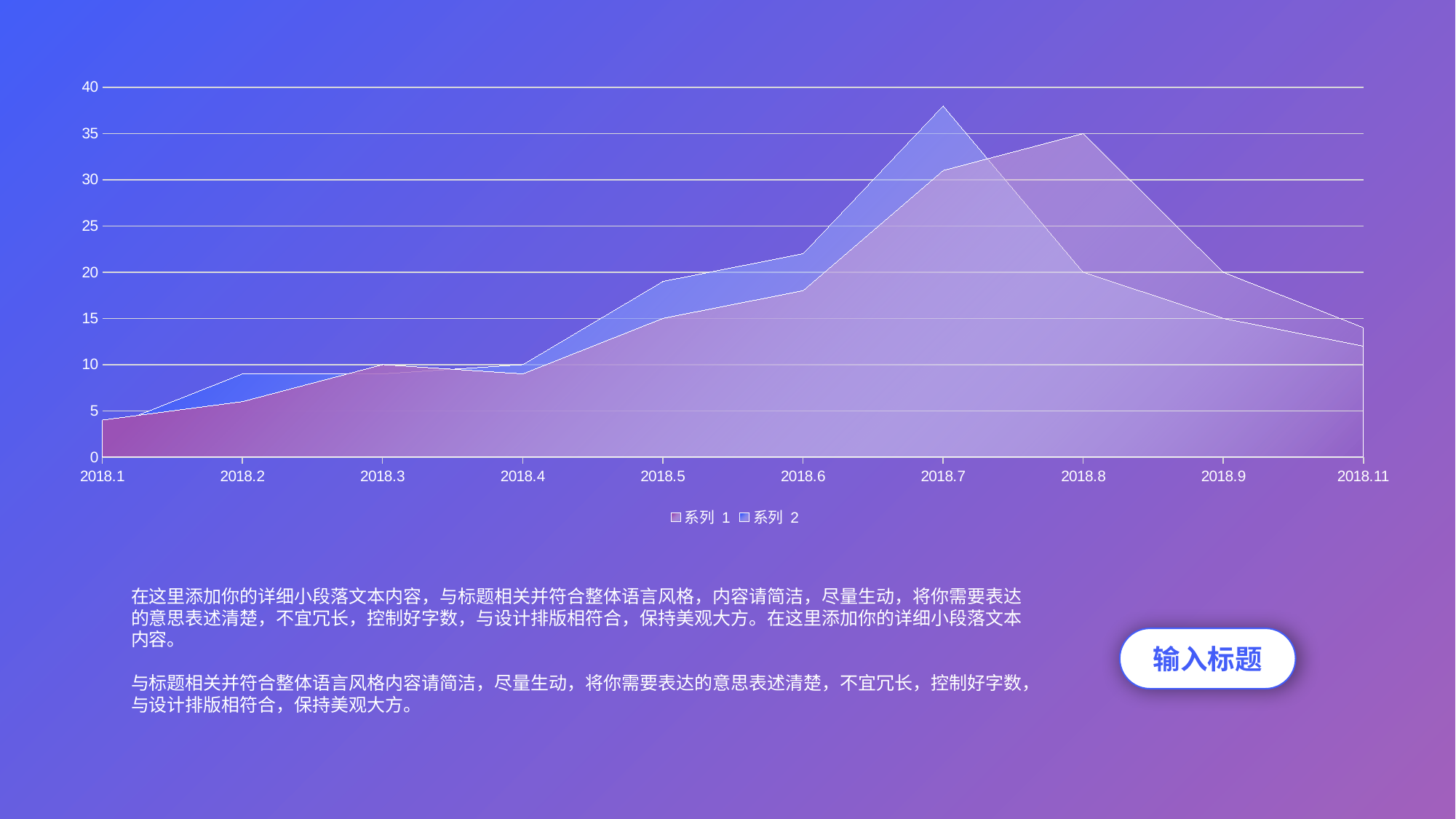

### Chart

| Category | 系列 1 | 系列 2 |
|---|---|---|
| 2018.1 | 4.0 | 3.0 |
| 2018.2 | 6.0 | 9.0 |
| 2018.3 | 10.0 | 9.0 |
| 2018.4 | 9.0 | 10.0 |
| 2018.5 | 15.0 | 19.0 |
| 2018.6 | 18.0 | 22.0 |
| 2018.7 | 31.0 | 38.0 |
| 2018.8 | 35.0 | 20.0 |
| 2018.9 | 20.0 | 15.0 |
| 2018.11 | 14.0 | 12.0 |
在这里添加你的详细小段落文本内容，与标题相关并符合整体语言风格，内容请简洁，尽量生动，将你需要表达的意思表述清楚，不宜冗长，控制好字数，与设计排版相符合，保持美观大方。在这里添加你的详细小段落文本内容。

与标题相关并符合整体语言风格内容请简洁，尽量生动，将你需要表达的意思表述清楚，不宜冗长，控制好字数，与设计排版相符合，保持美观大方。

输入标题